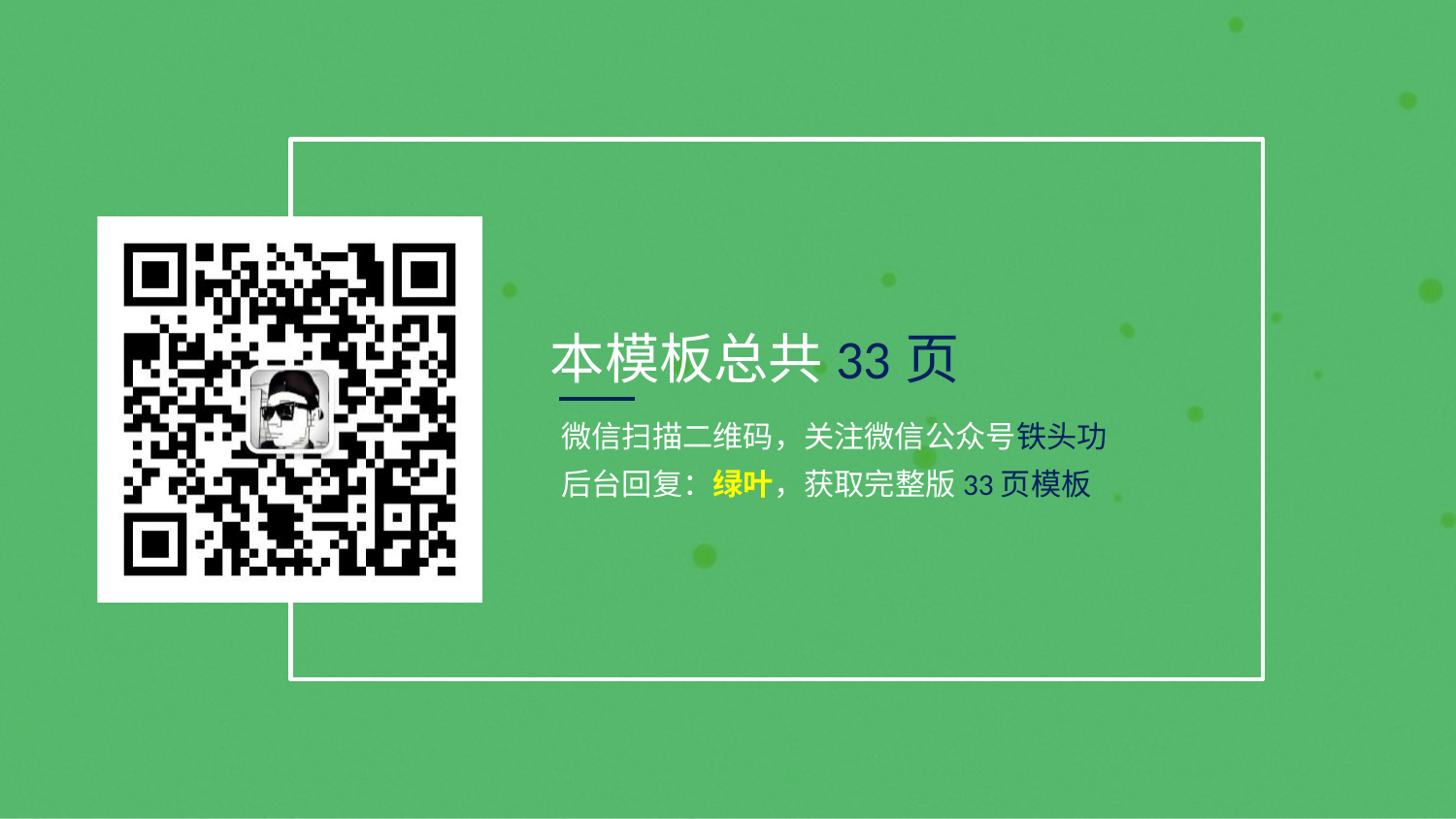

本模板总共33页
微信扫描二维码，关注微信公众号铁头功
后台回复：绿叶，获取完整版33页模板